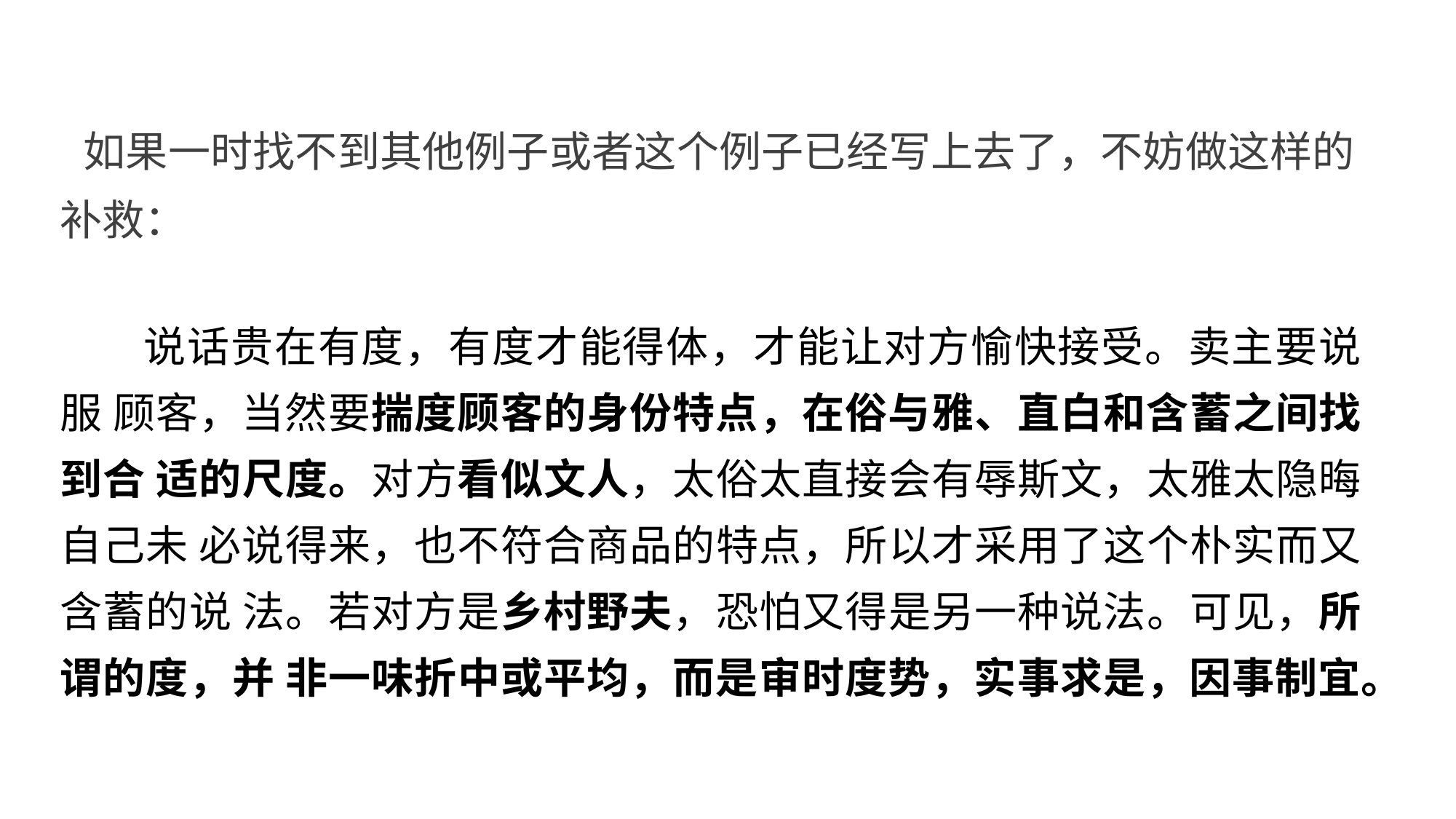

如果一时找不到其他例子或者这个例子已经写上去了，不妨做这样的 补救：
说话贵在有度，有度才能得体，才能让对方愉快接受。卖主要说服 顾客，当然要揣度顾客的身份特点，在俗与雅、直白和含蓄之间找到合 适的尺度。对方看似文人，太俗太直接会有辱斯文，太雅太隐晦自己未 必说得来，也不符合商品的特点，所以才采用了这个朴实而又含蓄的说 法。若对方是乡村野夫，恐怕又得是另一种说法。可见，所 谓的度，并 非一味折中或平均，而是审时度势，实事求是，因事制宜。